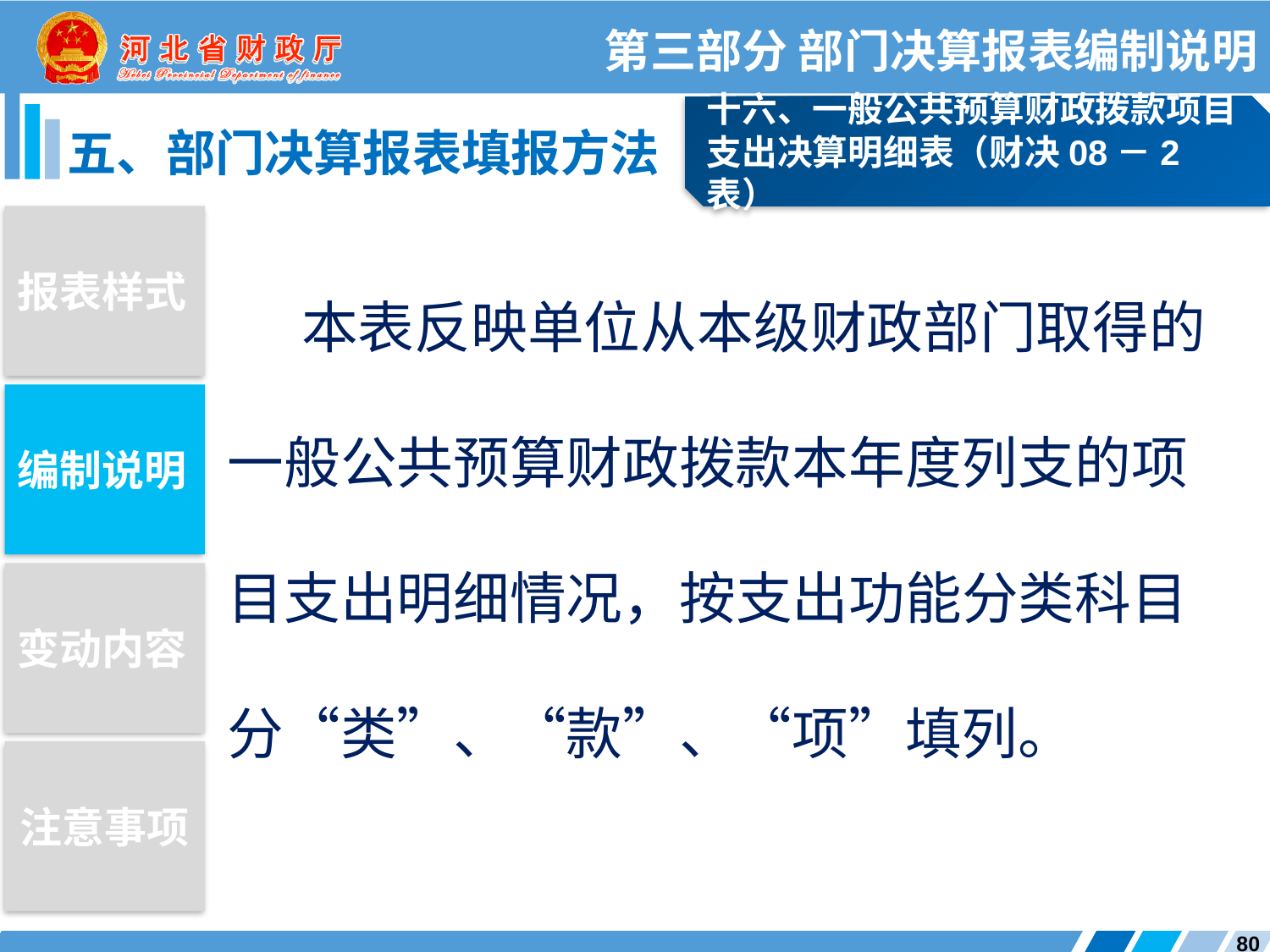

第三部分 部门决算报表编制说明
十六、一般公共预算财政拨款项目支出决算明细表（财决08－2表）
五、部门决算报表填报方法
报表样式
本表反映单位从本级财政部门取得的一般公共预算财政拨款本年度列支的项目支出明细情况，按支出功能分类科目分“类”、“款”、“项”填列。
编制说明
变动内容
注意事项
80